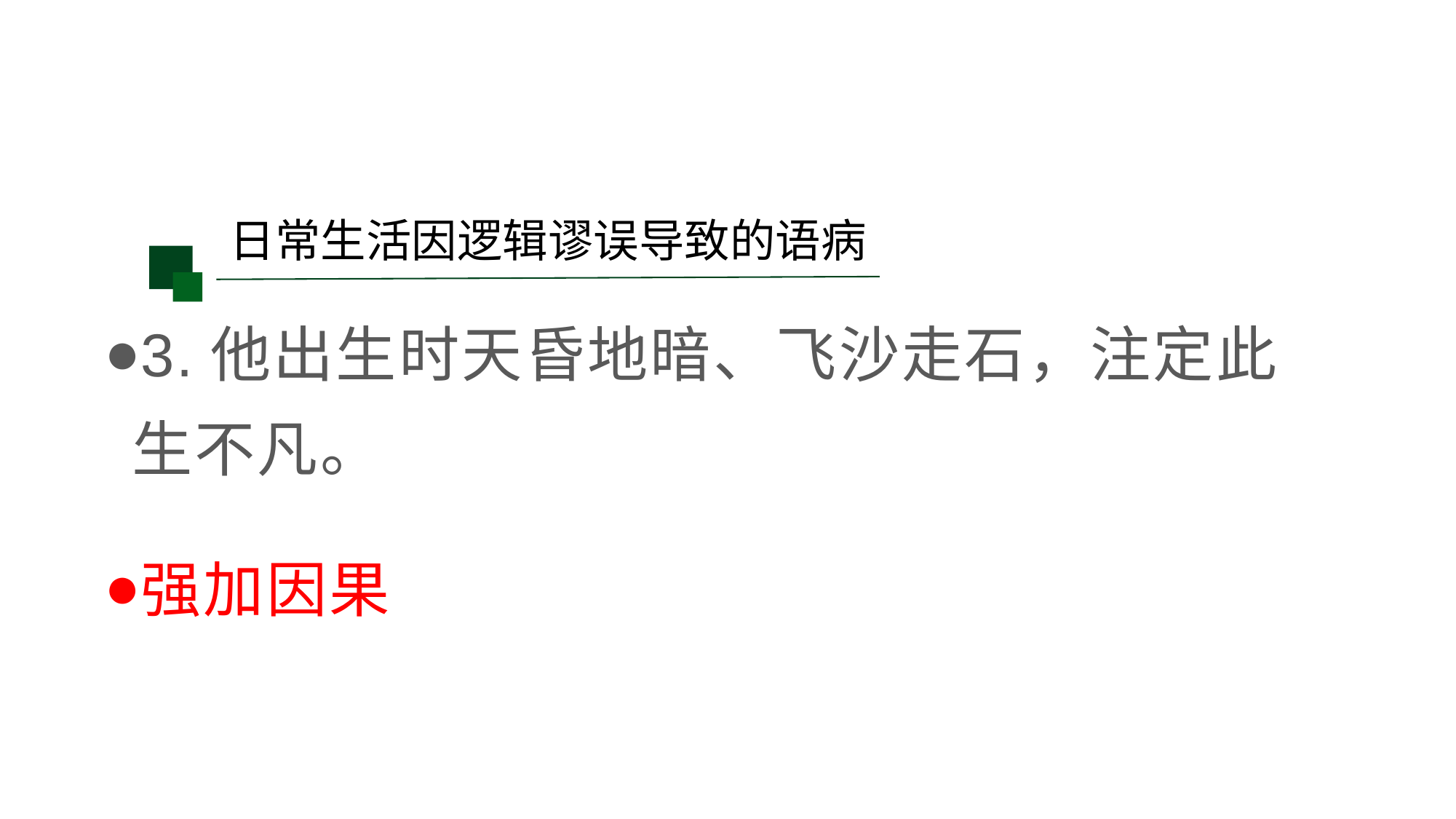

日常生活因逻辑谬误导致的语病

3.他出生时天昏地暗、飞沙走石，注定此生不凡。
强加因果